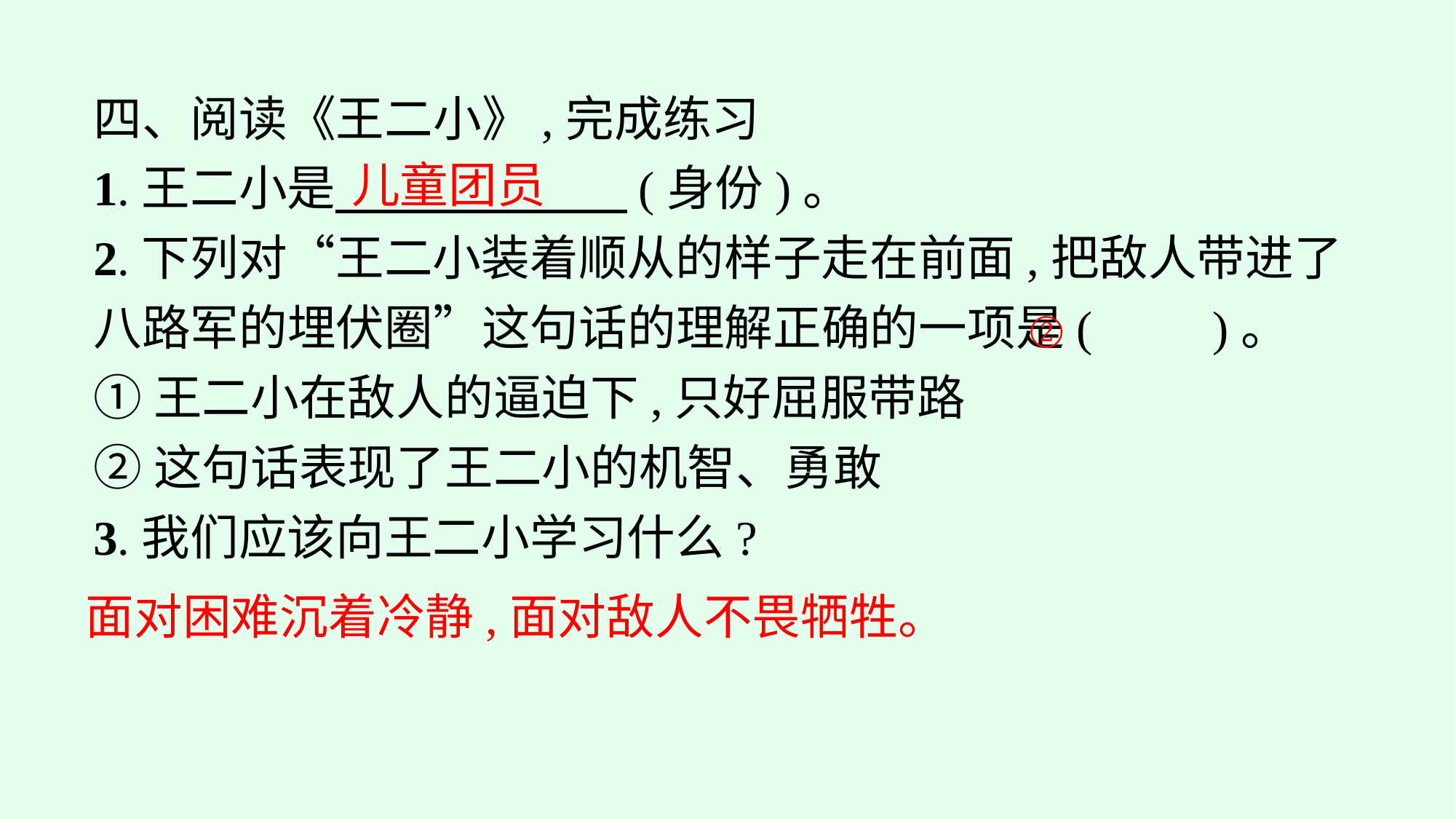

四、阅读《王二小》,完成练习
1.王二小是　　　　　　(身份)。
2.下列对“王二小装着顺从的样子走在前面,把敌人带进了八路军的埋伏圈”这句话的理解正确的一项是(　　)。
①王二小在敌人的逼迫下,只好屈服带路
②这句话表现了王二小的机智、勇敢
3.我们应该向王二小学习什么?
儿童团员
②
面对困难沉着冷静,面对敌人不畏牺牲。